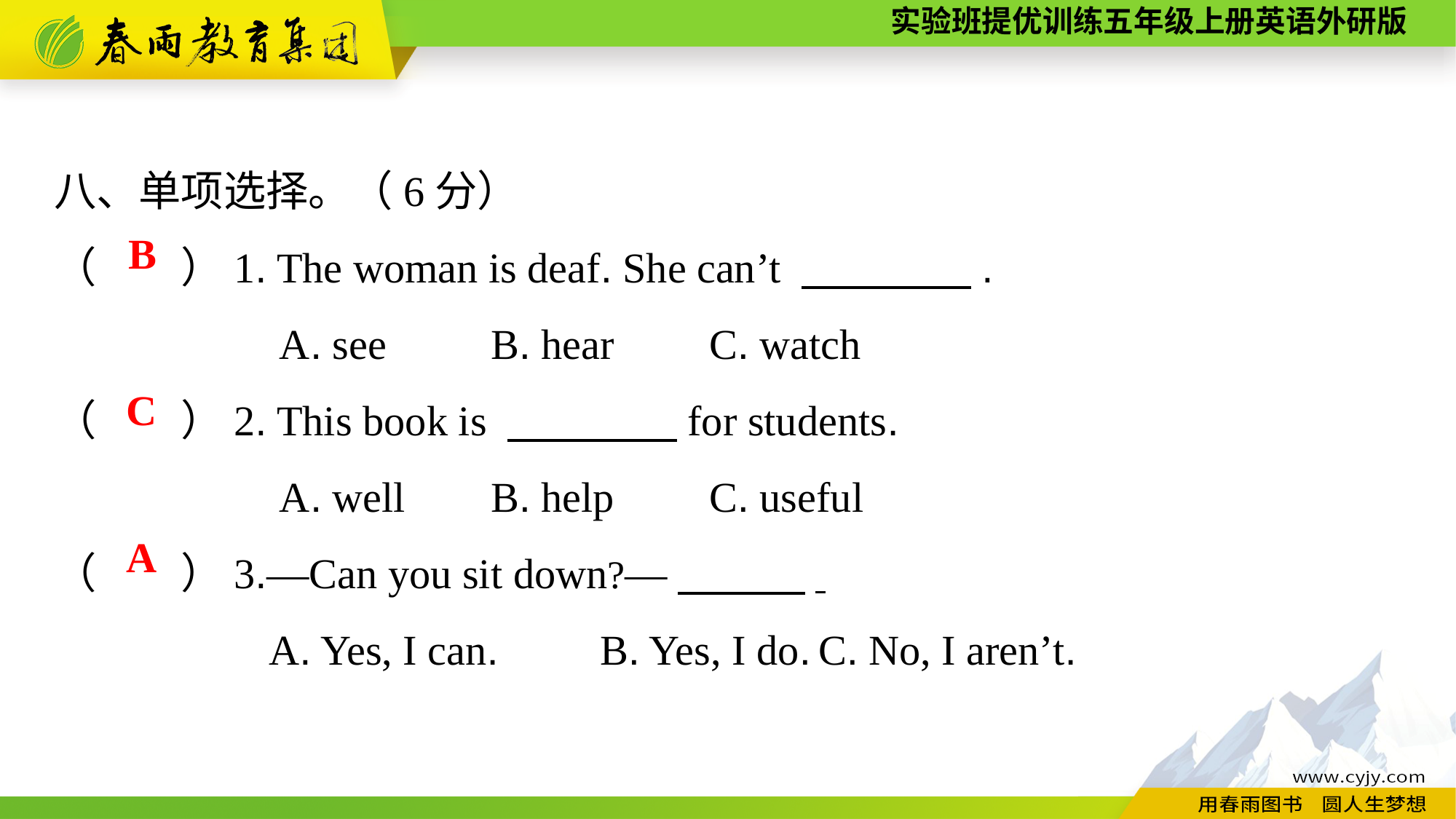

八、单项选择。（6分）
（　　）1. The woman is deaf. She can’t 　　　　.
A. see	B. hear	C. watch
（　　）2. This book is 　　　　for students.
A. well	B. help	C. useful
（　　）3.—Can you sit down?—　　　.
A. Yes, I can. 	B. Yes, I do.	C. No, I aren’t.
B
C
A